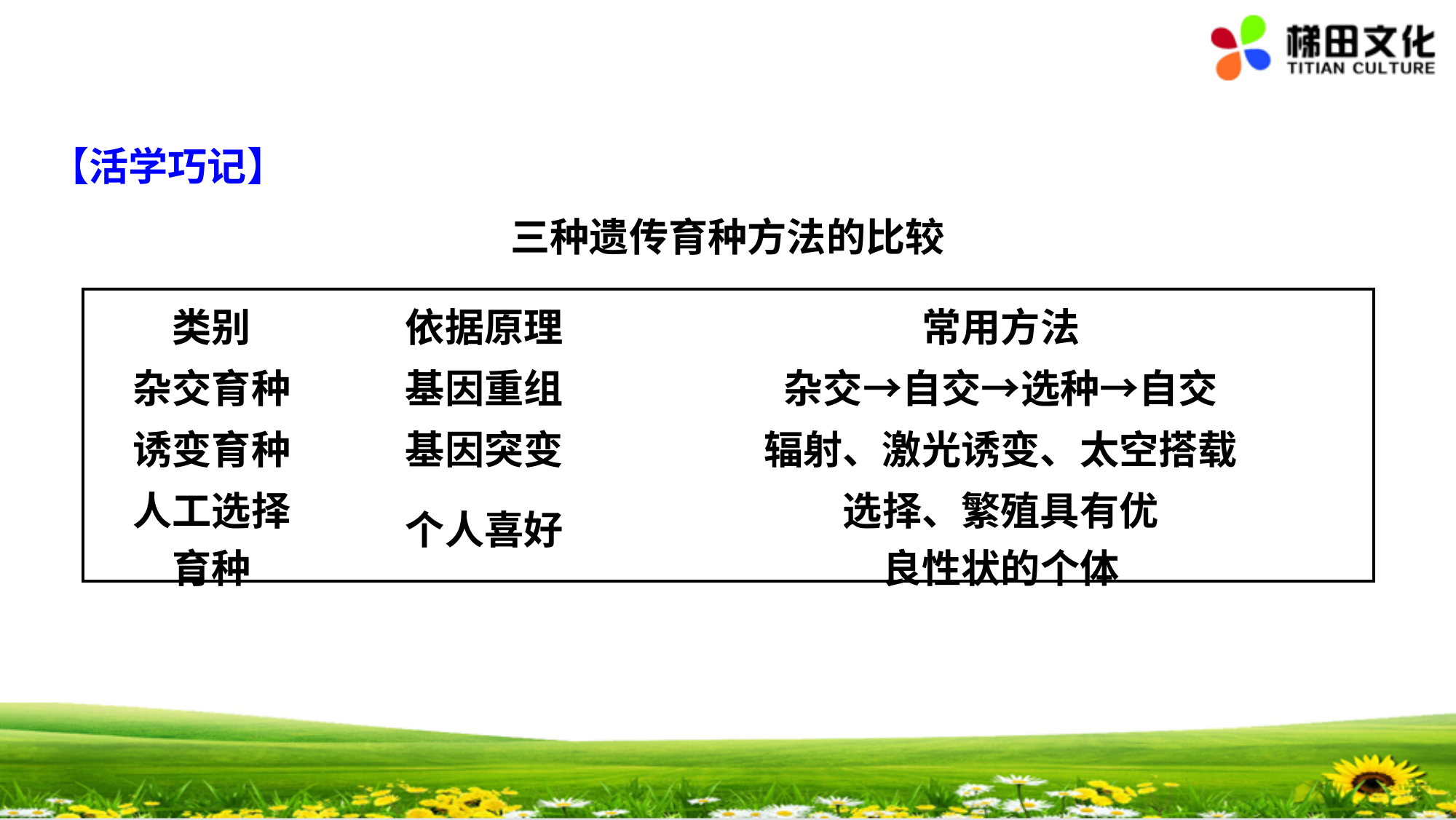

【活学巧记】
三种遗传育种方法的比较
| 类别 | 依据原理 | 常用方法 |
| --- | --- | --- |
| 杂交育种 | 基因重组 | 杂交→自交→选种→自交 |
| 诱变育种 | 基因突变 | 辐射、激光诱变、太空搭载 |
| 人工选择 育种 | 个人喜好 | 选择、繁殖具有优 良性状的个体 |